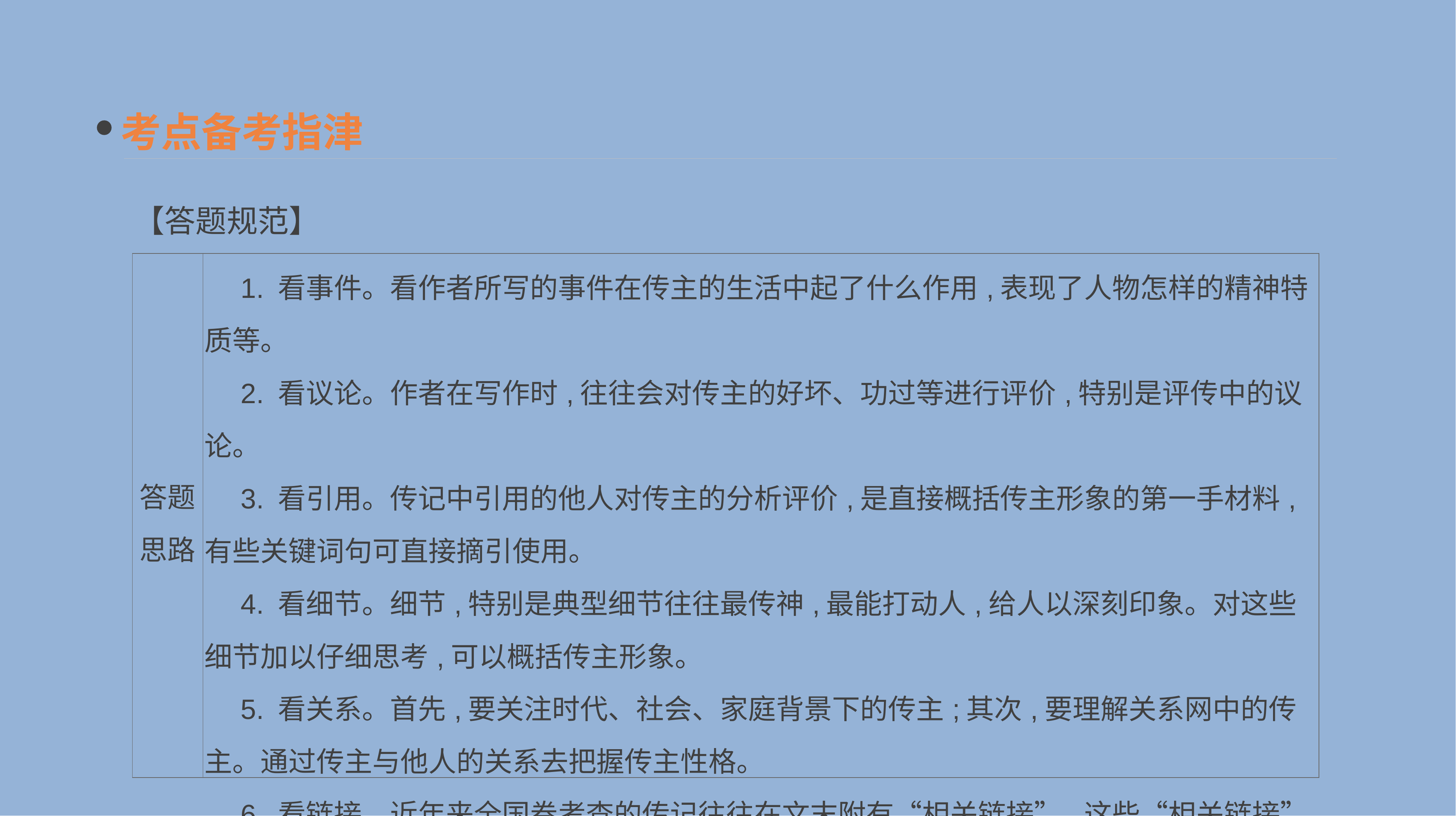

考点备考指津

【答题规范】
| 答题 思路 | 1. 看事件。看作者所写的事件在传主的生活中起了什么作用,表现了人物怎样的精神特质等。 　2. 看议论。作者在写作时,往往会对传主的好坏、功过等进行评价,特别是评传中的议论。 　3. 看引用。传记中引用的他人对传主的分析评价,是直接概括传主形象的第一手材料,有些关键词句可直接摘引使用。 　4. 看细节。细节,特别是典型细节往往最传神,最能打动人,给人以深刻印象。对这些细节加以仔细思考,可以概括传主形象。 　5. 看关系。首先,要关注时代、社会、家庭背景下的传主;其次,要理解关系网中的传主。通过传主与他人的关系去把握传主性格。 　6. 看链接。近年来全国卷考查的传记往往在文末附有“相关链接”,这些“相关链接”并非可有可无,而是正文的必要补充,更是解题时不能忽视的文字 |
| --- | --- |